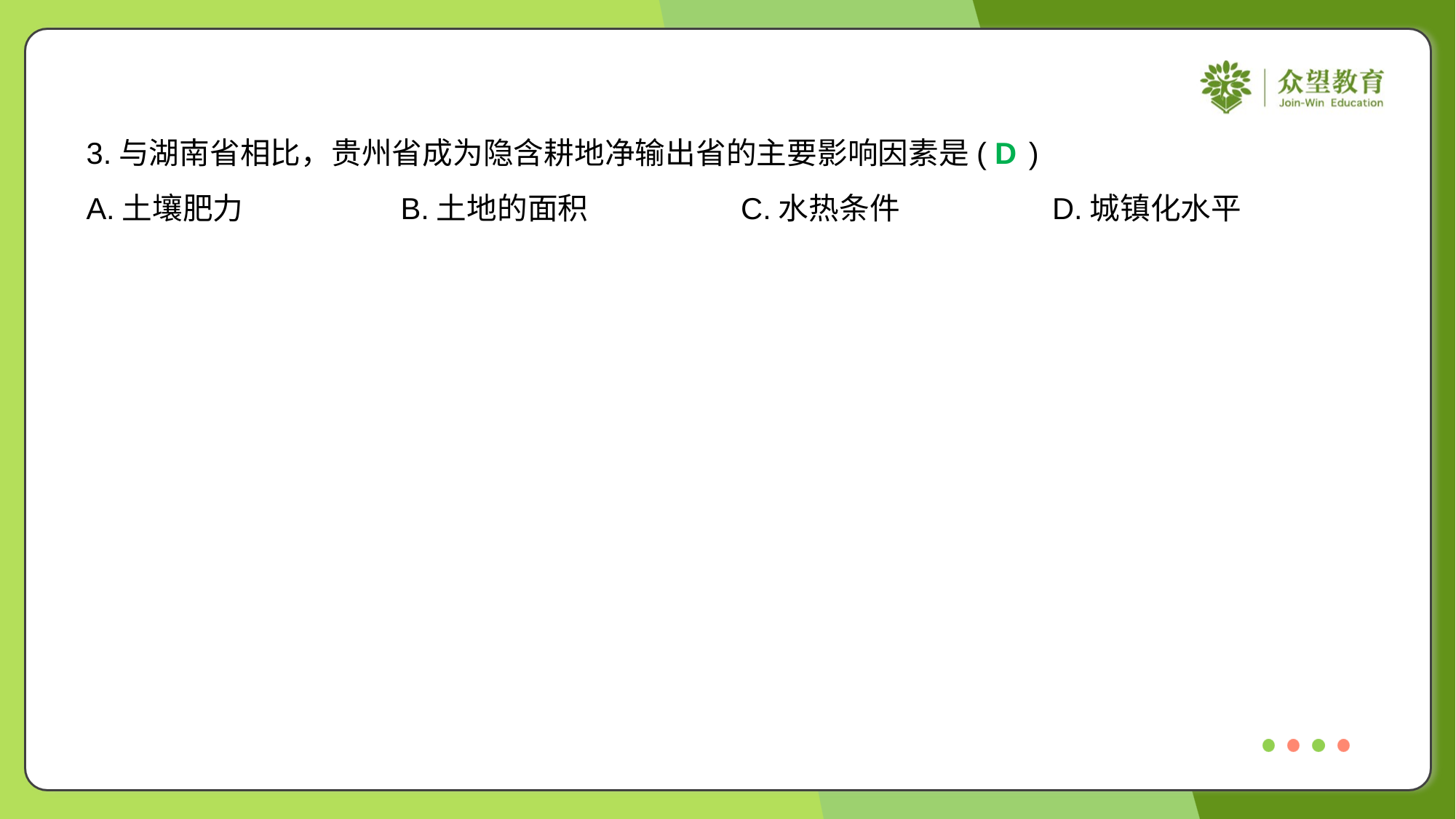

3.与湖南省相比，贵州省成为隐含耕地净输出省的主要影响因素是(     )
D
A.土壤肥力	B.土地的面积	C.水热条件	D.城镇化水平